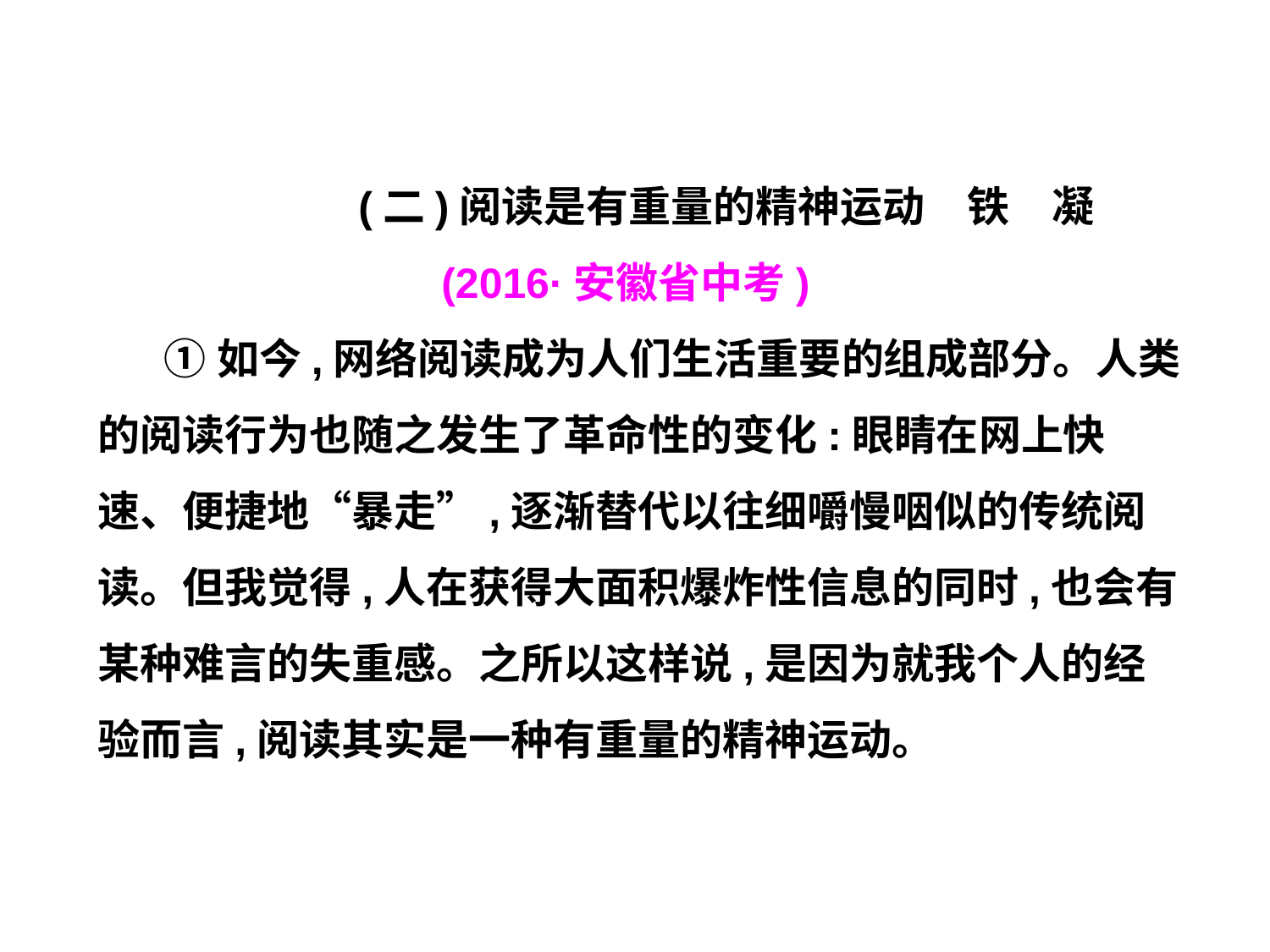

(二)阅读是有重量的精神运动　铁　凝
                             (2016·安徽省中考)
       ①如今,网络阅读成为人们生活重要的组成部分。人类的阅读行为也随之发生了革命性的变化:眼睛在网上快速、便捷地“暴走”,逐渐替代以往细嚼慢咽似的传统阅读。但我觉得,人在获得大面积爆炸性信息的同时,也会有某种难言的失重感。之所以这样说,是因为就我个人的经验而言,阅读其实是一种有重量的精神运动。